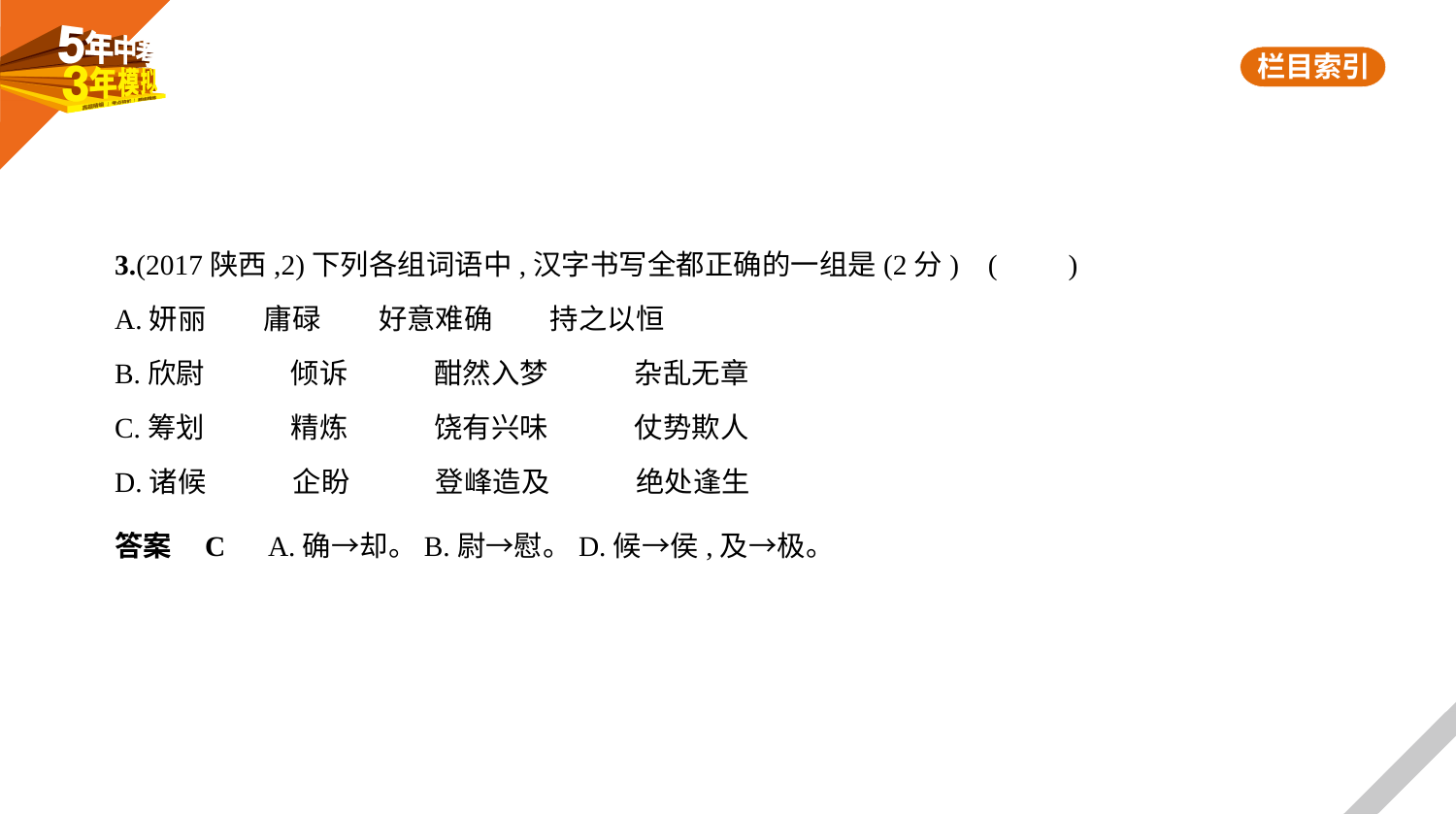

3.(2017陕西,2)下列各组词语中,汉字书写全都正确的一组是(2分) (　　)
A.妍丽　　庸碌　　好意难确　　持之以恒
B.欣尉　　　倾诉　　　酣然入梦　　　杂乱无章
C.筹划　　　精炼　　　饶有兴味　　　仗势欺人
D.诸候　　　企盼　　　登峰造及　　　绝处逢生
答案    C　A.确→却。B.尉→慰。D.候→侯,及→极。